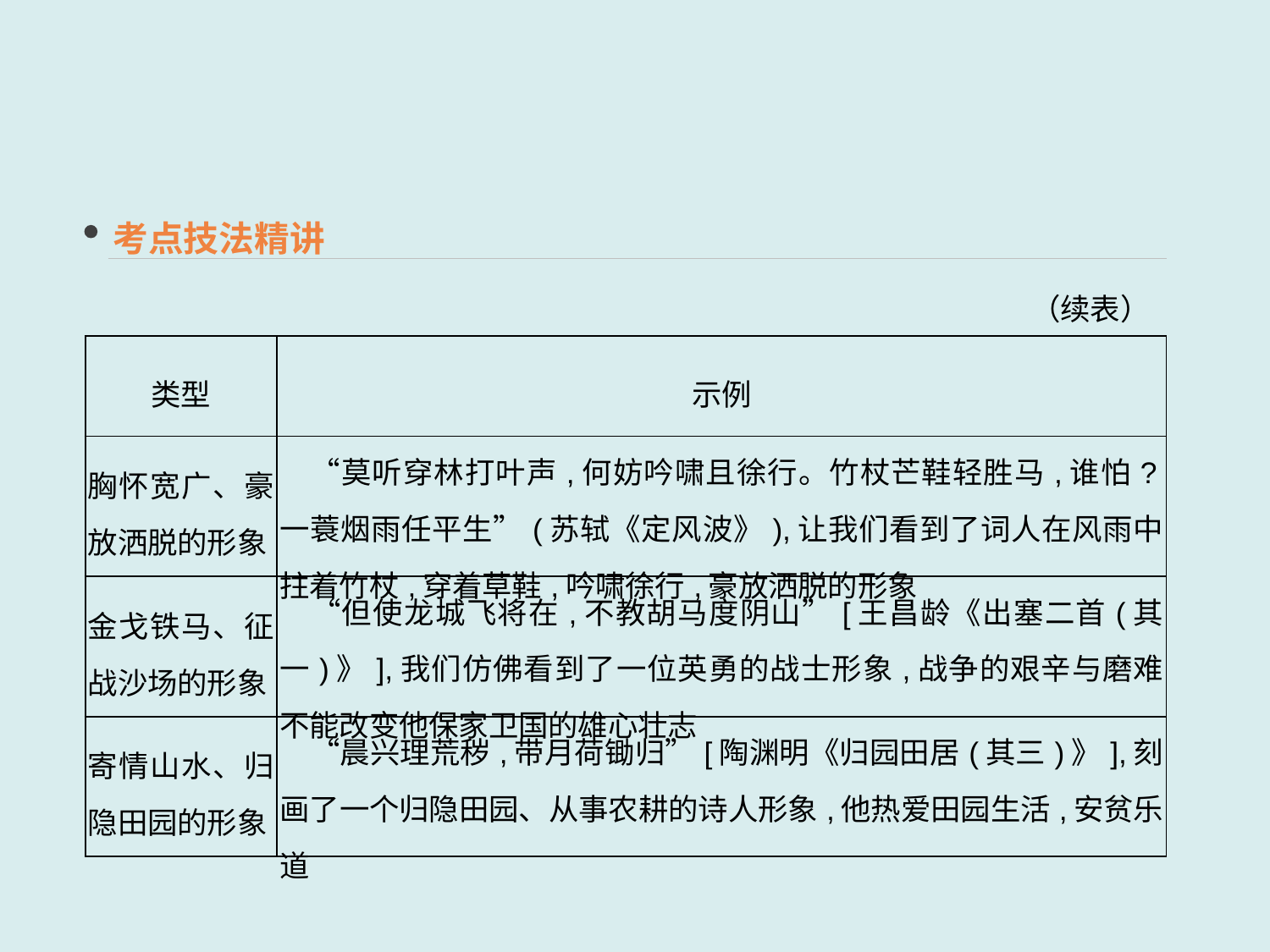

考点技法精讲

（续表）
| 类型 | 示例 |
| --- | --- |
| 胸怀宽广、豪放洒脱的形象 | “莫听穿林打叶声,何妨吟啸且徐行。竹杖芒鞋轻胜马,谁怕?一蓑烟雨任平生”(苏轼《定风波》),让我们看到了词人在风雨中拄着竹杖,穿着草鞋,吟啸徐行,豪放洒脱的形象 |
| 金戈铁马、征战沙场的形象 | “但使龙城飞将在,不教胡马度阴山”[王昌龄《出塞二首(其一)》],我们仿佛看到了一位英勇的战士形象,战争的艰辛与磨难不能改变他保家卫国的雄心壮志 |
| 寄情山水、归隐田园的形象 | “晨兴理荒秽,带月荷锄归”[陶渊明《归园田居(其三)》],刻画了一个归隐田园、从事农耕的诗人形象,他热爱田园生活,安贫乐道 |